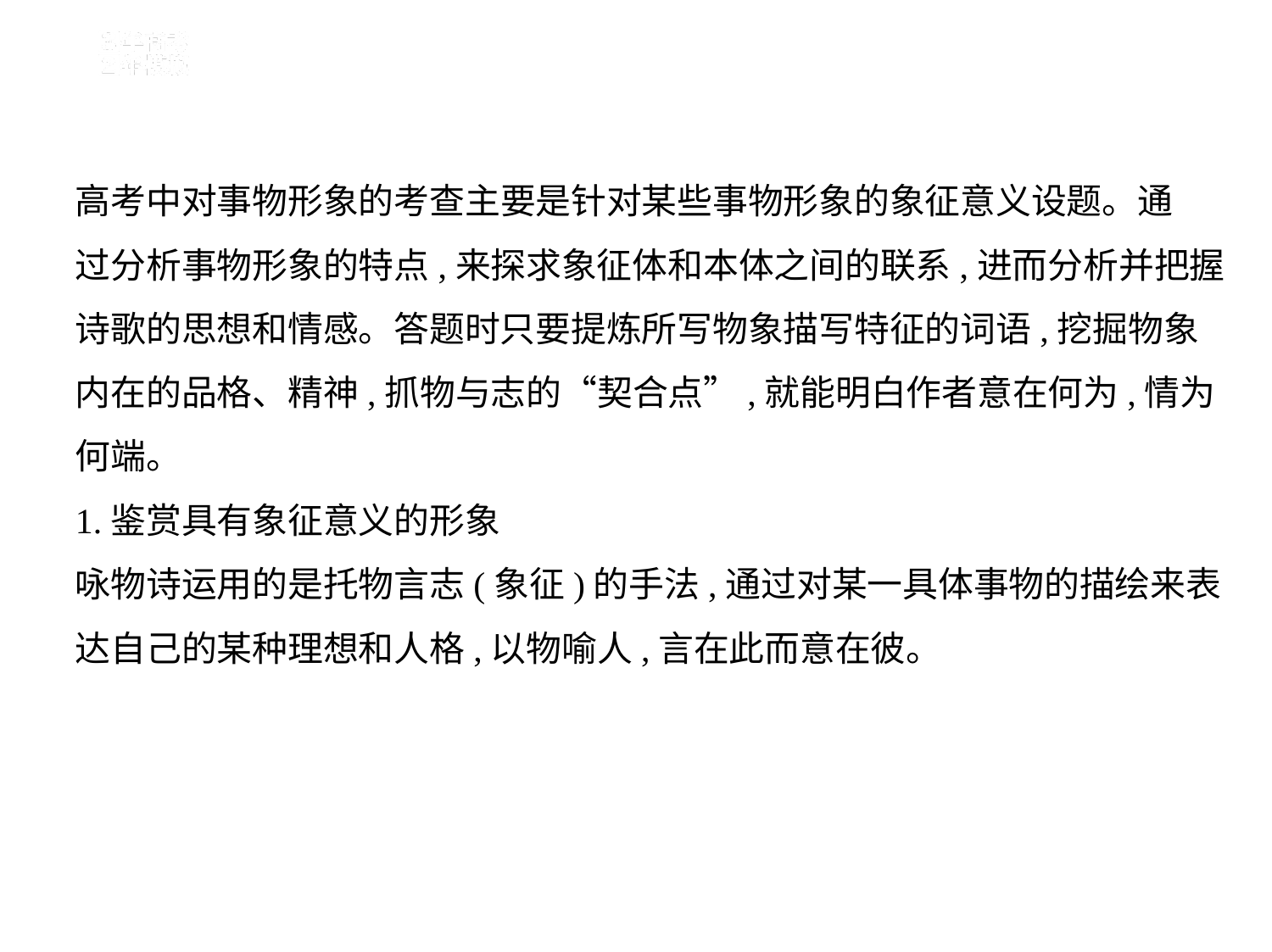

高考中对事物形象的考查主要是针对某些事物形象的象征意义设题。通
过分析事物形象的特点,来探求象征体和本体之间的联系,进而分析并把握
诗歌的思想和情感。答题时只要提炼所写物象描写特征的词语,挖掘物象
内在的品格、精神,抓物与志的“契合点”,就能明白作者意在何为,情为
何端。
1.鉴赏具有象征意义的形象
咏物诗运用的是托物言志(象征)的手法,通过对某一具体事物的描绘来表
达自己的某种理想和人格,以物喻人,言在此而意在彼。